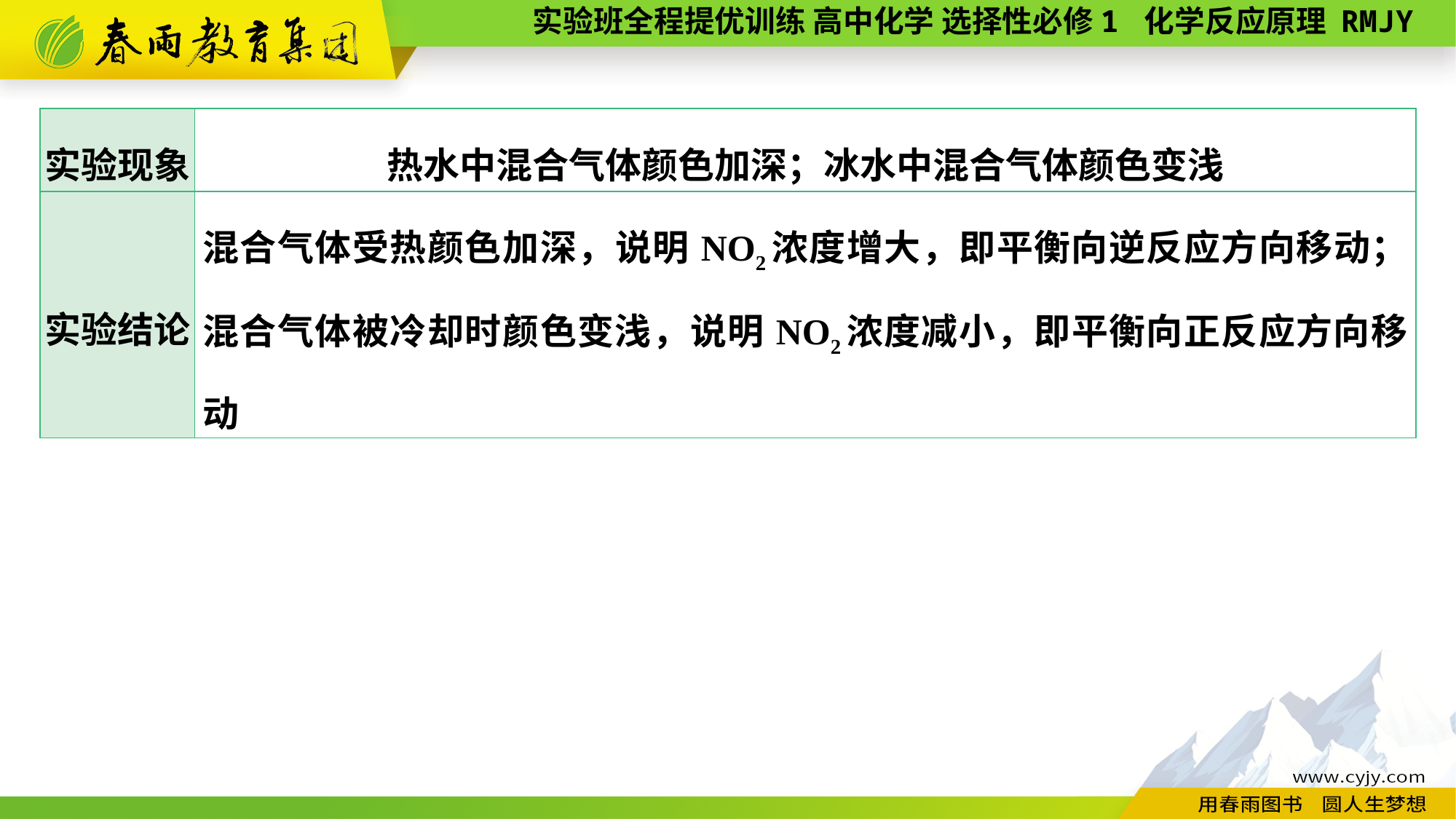

| 实验现象 | 热水中混合气体颜色加深；冰水中混合气体颜色变浅 |
| --- | --- |
| 实验结论 | 混合气体受热颜色加深，说明NO2浓度增大，即平衡向逆反应方向移动；混合气体被冷却时颜色变浅，说明NO2浓度减小，即平衡向正反应方向移动 |